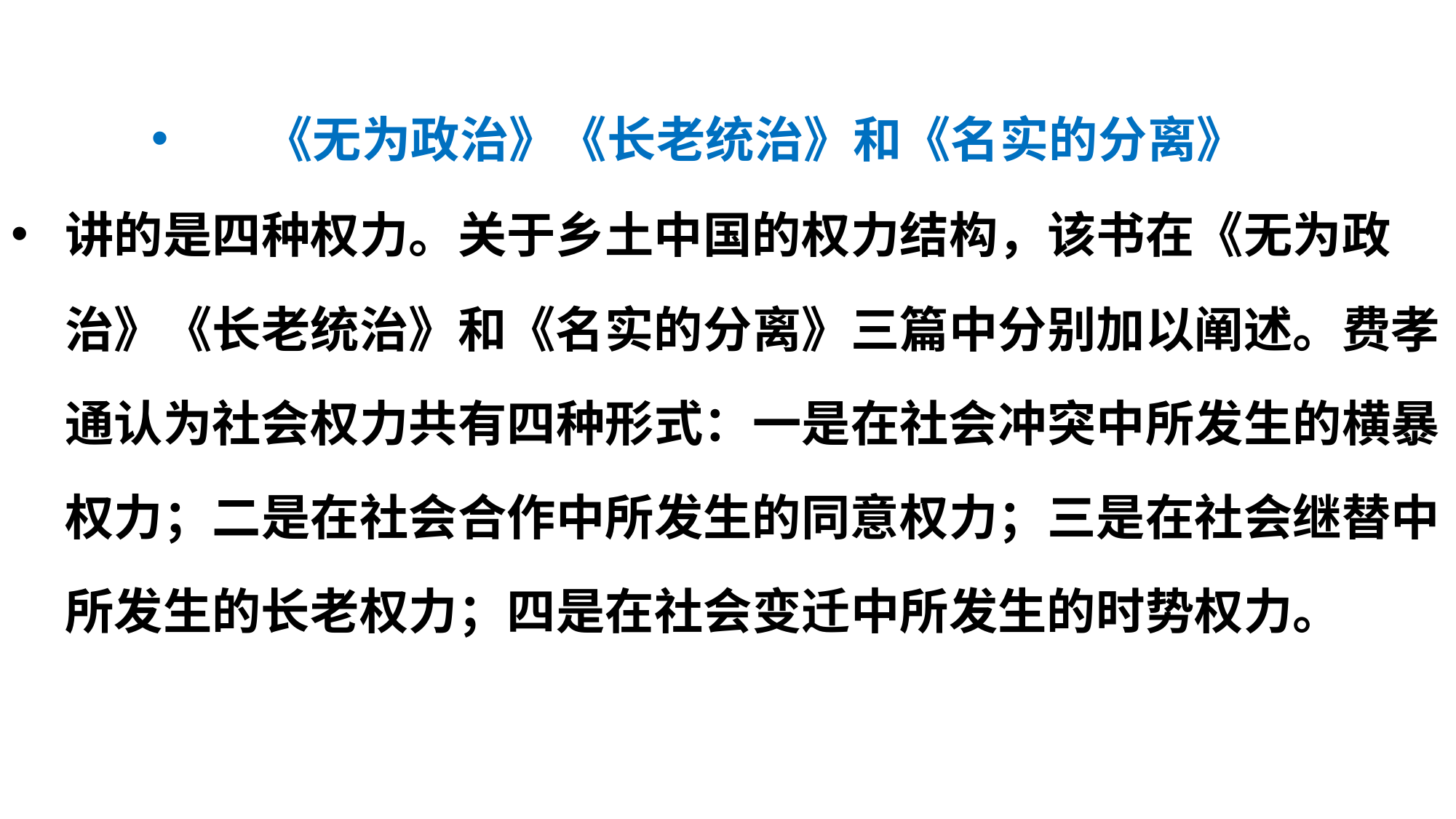

《无为政治》《长老统治》和《名实的分离》
讲的是四种权力。关于乡土中国的权力结构，该书在《无为政治》《长老统治》和《名实的分离》三篇中分别加以阐述。费孝通认为社会权力共有四种形式：一是在社会冲突中所发生的横暴权力；二是在社会合作中所发生的同意权力；三是在社会继替中所发生的长老权力；四是在社会变迁中所发生的时势权力。